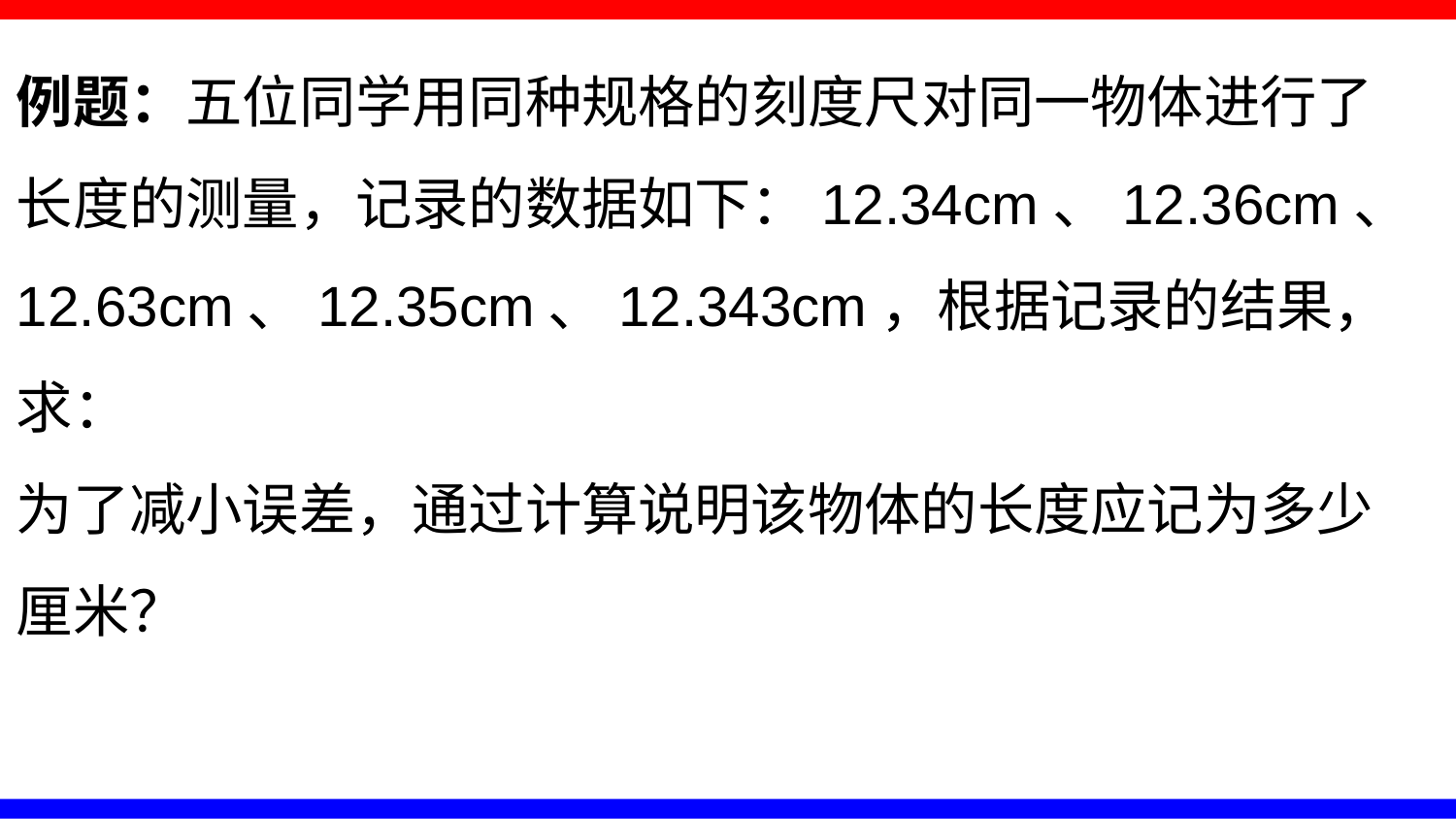

例题：五位同学用同种规格的刻度尺对同一物体进行了长度的测量，记录的数据如下：12.34cm、12.36cm、12.63cm、12.35cm、12.343cm，根据记录的结果，求：
为了减小误差，通过计算说明该物体的长度应记为多少厘米？